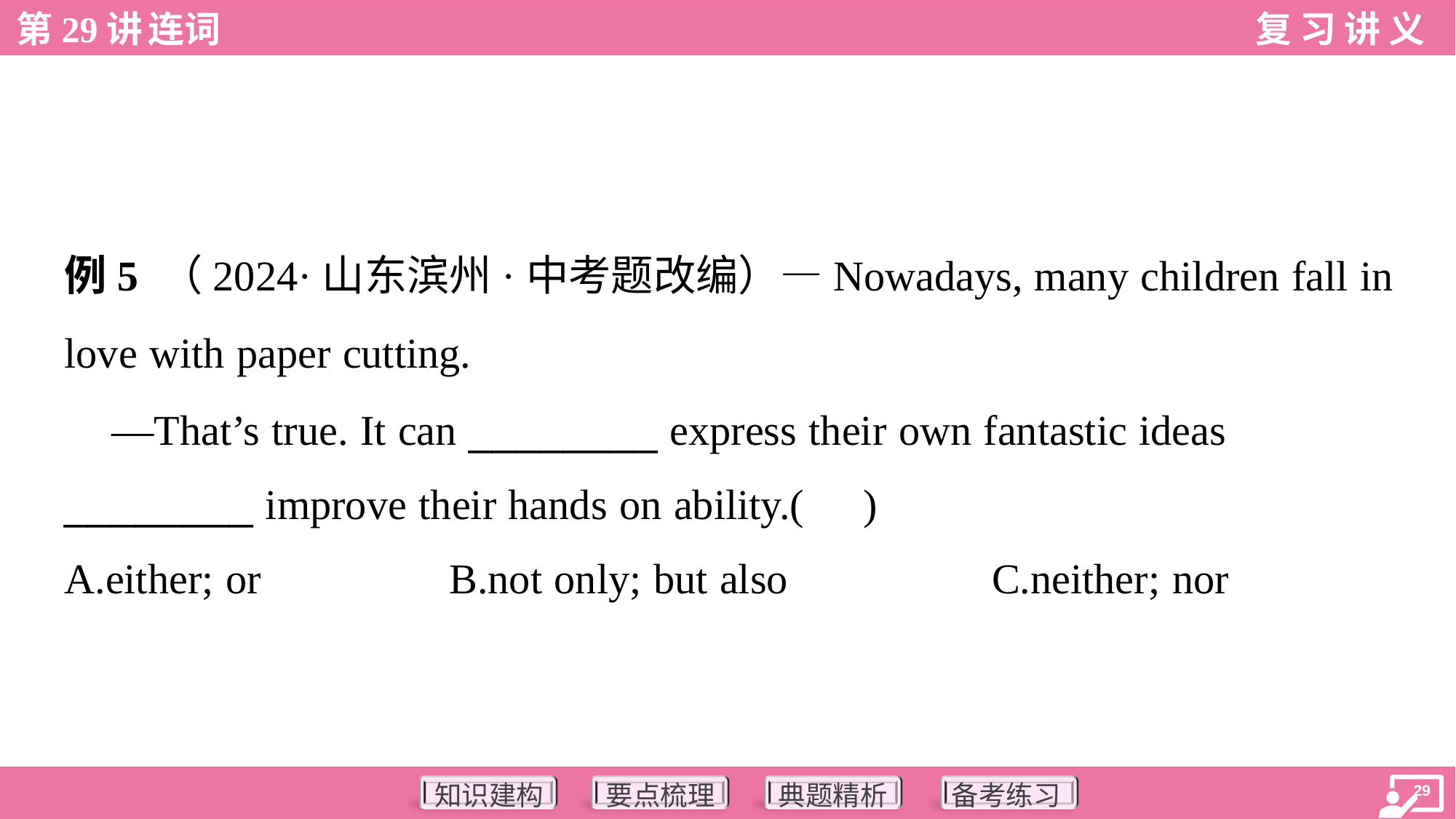

例5 （2024·山东滨州·中考题改编）—Nowadays, many children fall in
love with paper cutting.
    —That’s true. It can ________ express their own fantastic ideas
________ improve their hands on ability.(     )
A.either; or	B.not only; but also	C.neither; nor